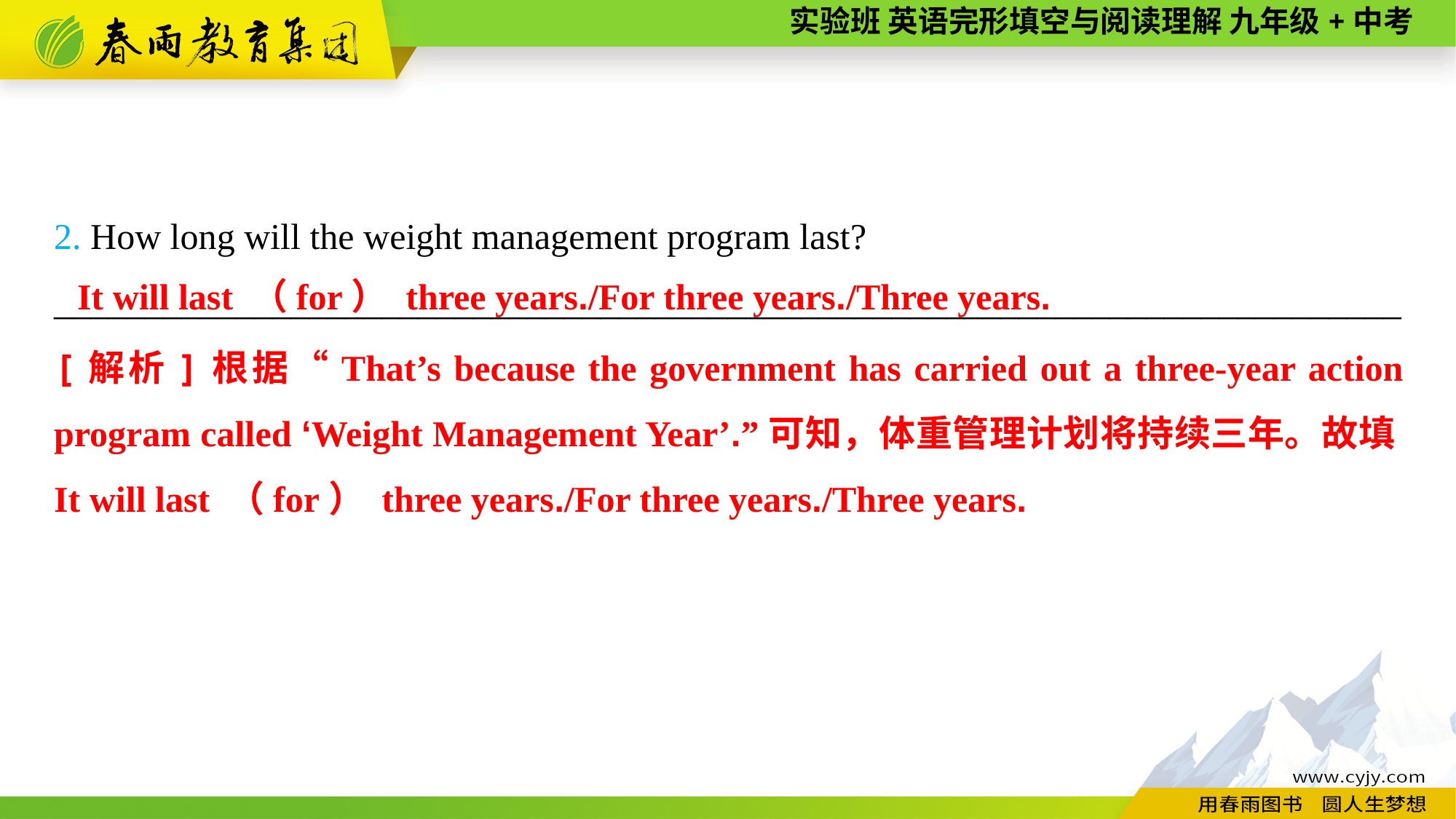

2. How long will the weight management program last?
__________________________________________________________________________
 It will last （for） three years./For three years./Three years.
[解析]根据“That’s because the government has carried out a three-year action program called ‘Weight Management Year’.”可知，体重管理计划将持续三年。故填It will last （for） three years./For three years./Three years.